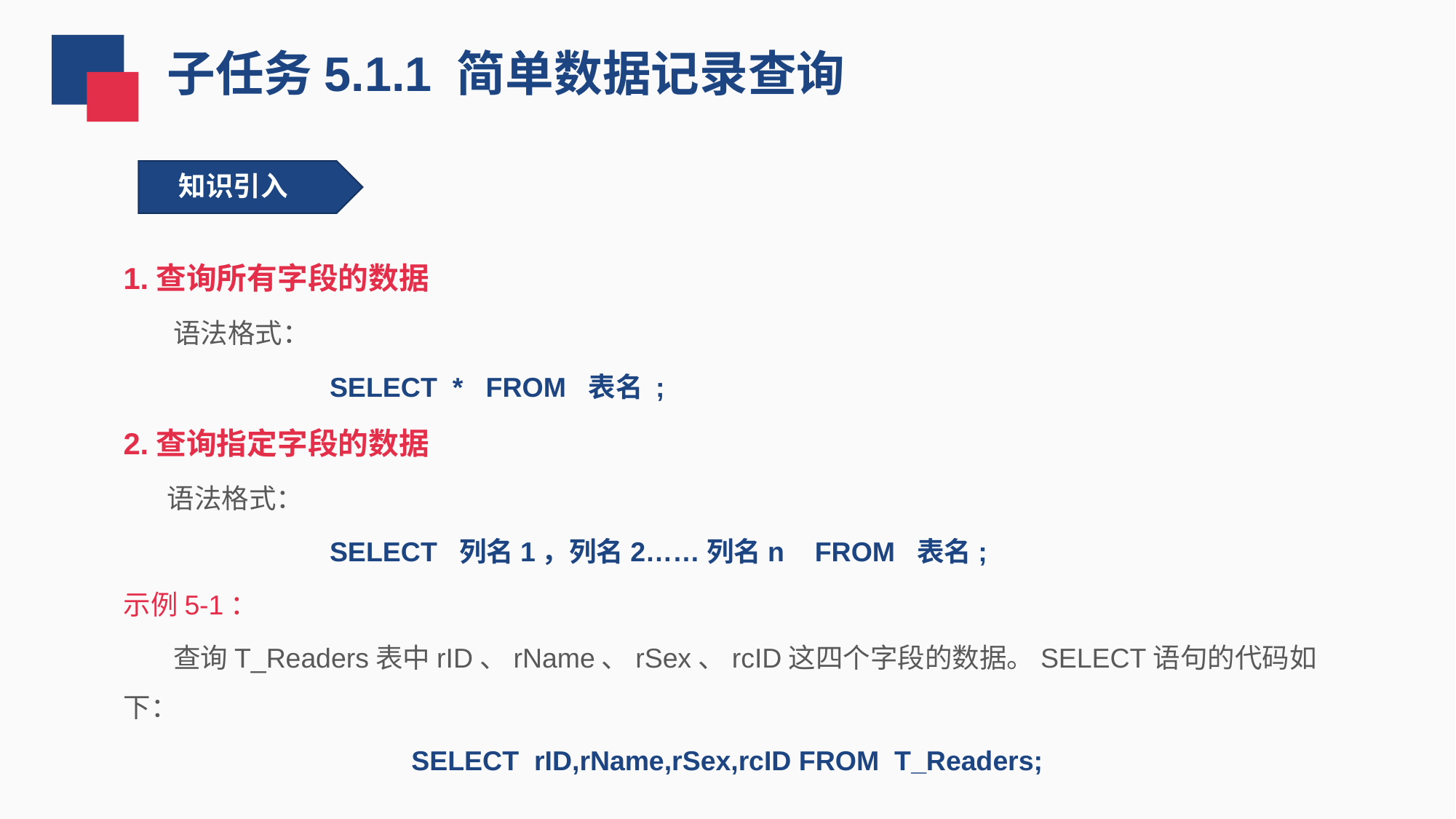

子任务5.1.1 简单数据记录查询

知识引入
1.查询所有字段的数据
       语法格式：
                           SELECT  *   FROM  表名 ;
2.查询指定字段的数据
      语法格式：
                           SELECT  列名1，列名2……列名n    FROM  表名;
示例5-1：
       查询T_Readers表中rID、rName、rSex、rcID这四个字段的数据。SELECT语句的代码如下：
SELECT  rID,rName,rSex,rcID FROM  T_Readers;